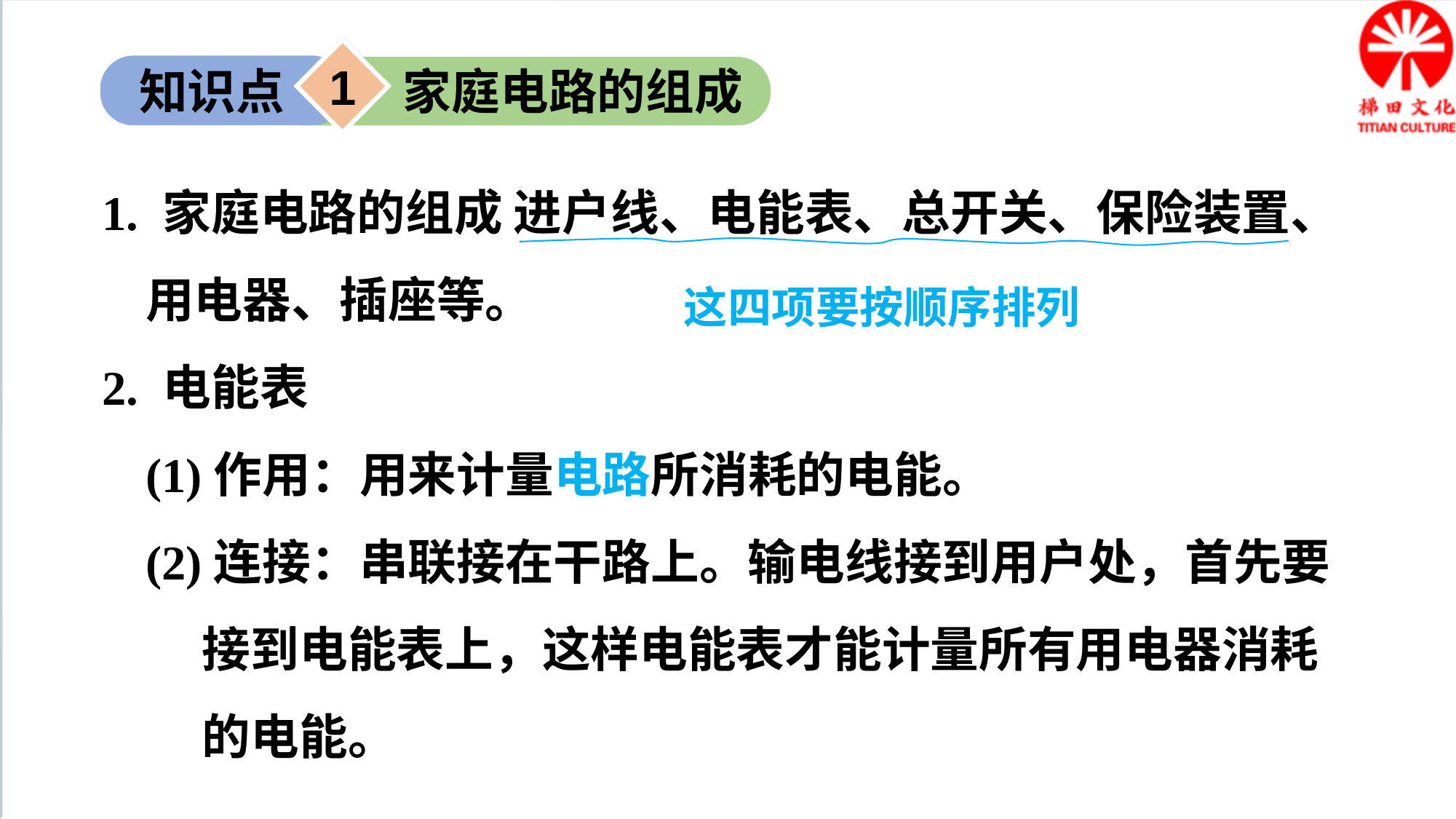

1
知识点
家庭电路的组成

1. 家庭电路的组成 进户线、电能表、总开关、保险装置、用电器、插座等。
2. 电能表
(1)作用：用来计量电路所消耗的电能。
(2)连接：串联接在干路上。输电线接到用户处，首先要接到电能表上，这样电能表才能计量所有用电器消耗的电能。

这四项要按顺序排列